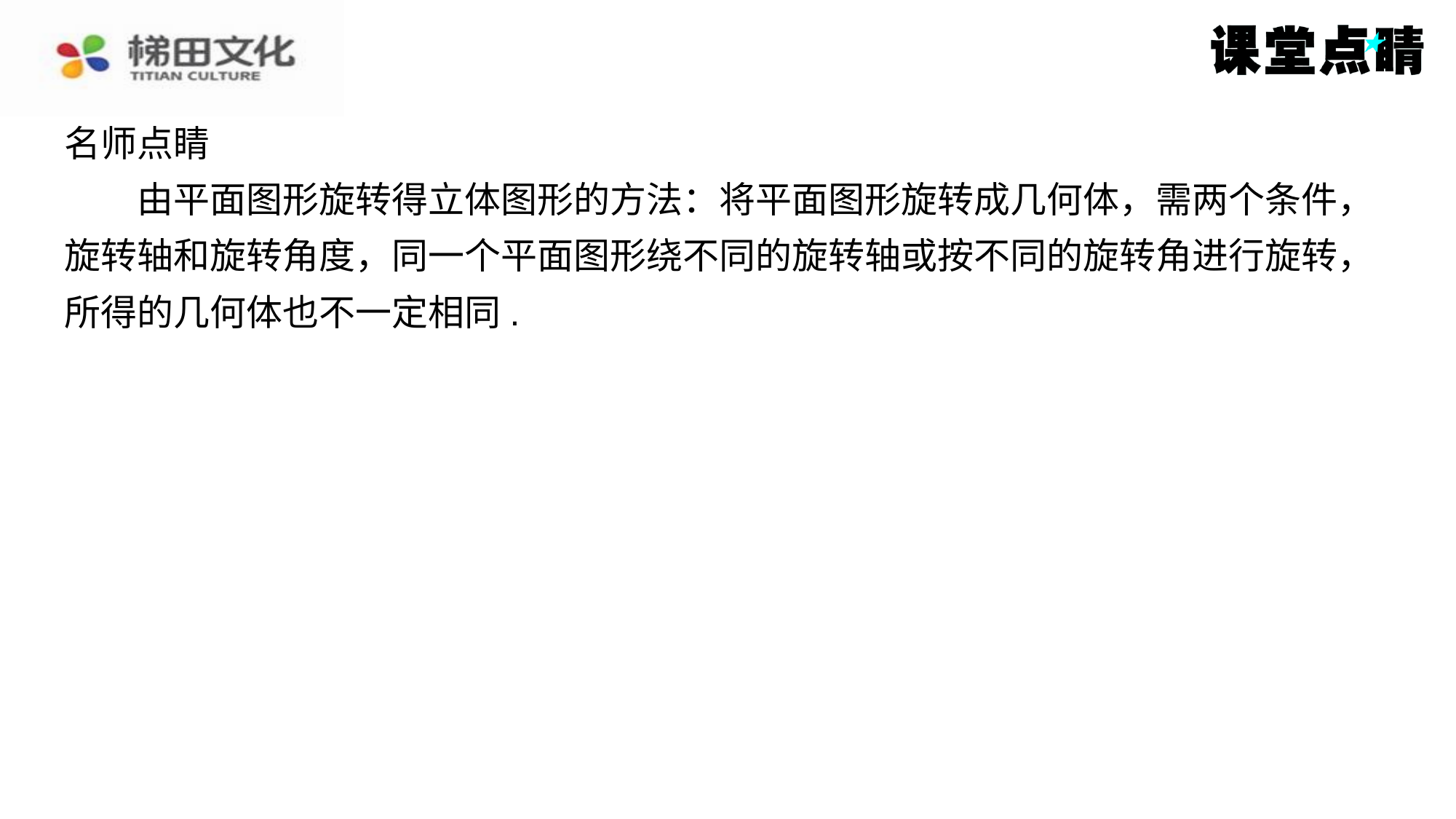

名师点睛
由平面图形旋转得立体图形的方法：将平面图形旋转成几何体，需两个条件，
旋转轴和旋转角度，同一个平面图形绕不同的旋转轴或按不同的旋转角进行旋转，
所得的几何体也不一定相同.